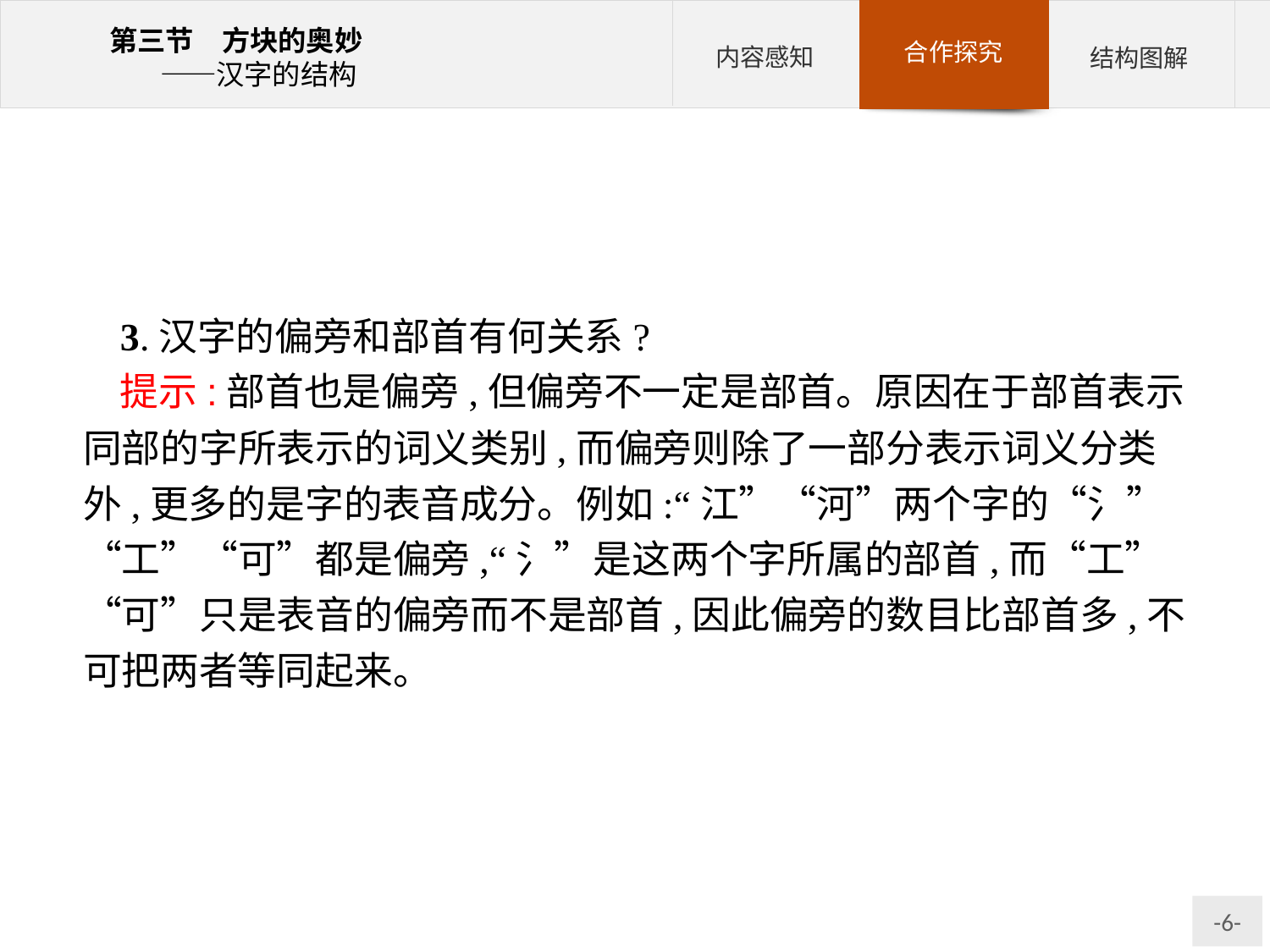

3.汉字的偏旁和部首有何关系?
提示:部首也是偏旁,但偏旁不一定是部首。原因在于部首表示同部的字所表示的词义类别,而偏旁则除了一部分表示词义分类外,更多的是字的表音成分。例如:“江”“河”两个字的“氵”“工”“可”都是偏旁,“氵”是这两个字所属的部首,而“工”“可”只是表音的偏旁而不是部首,因此偏旁的数目比部首多,不可把两者等同起来。